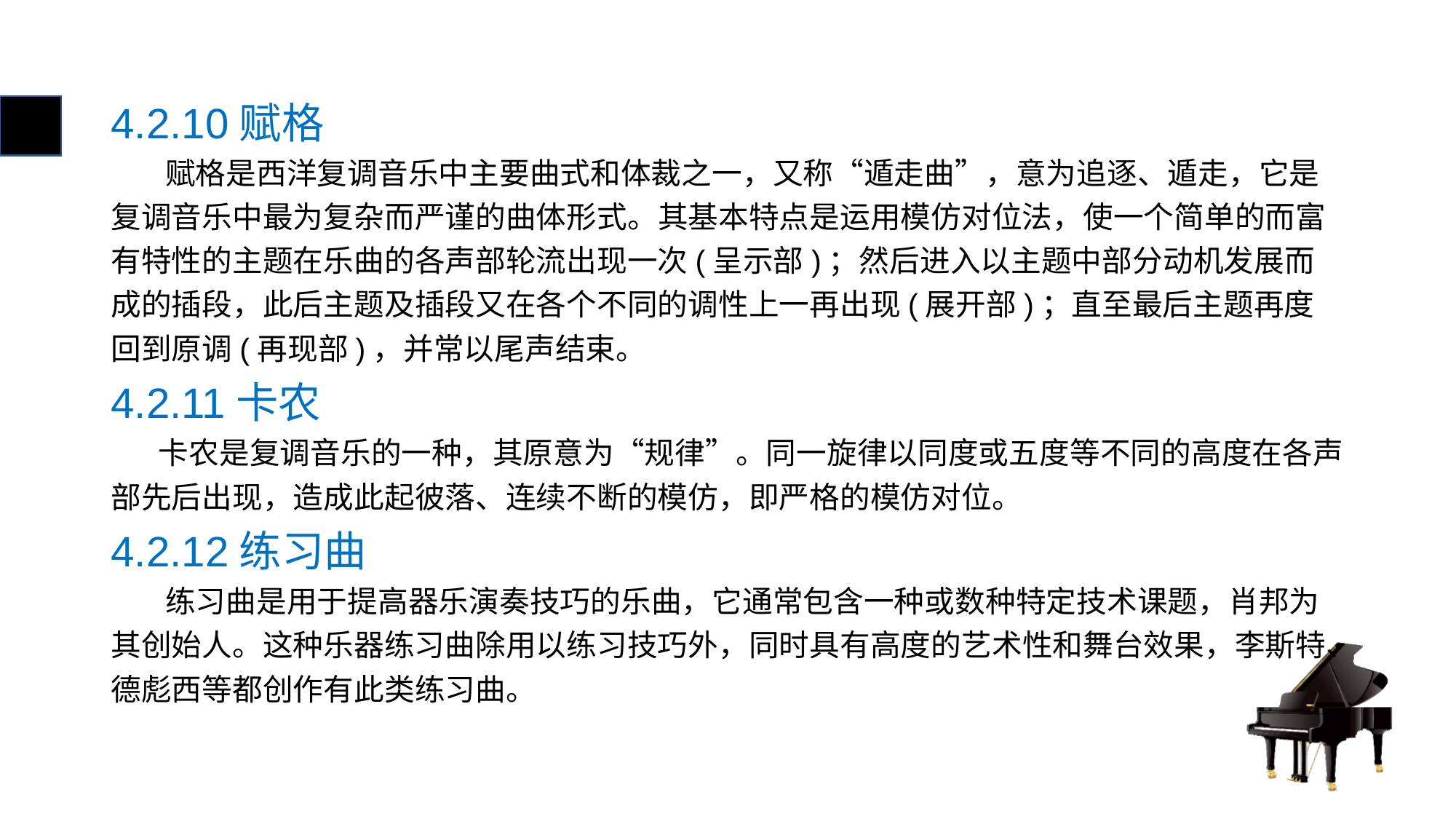

# 4.2.10赋格
       赋格是西洋复调音乐中主要曲式和体裁之一，又称“遁走曲”，意为追逐、遁走，它是复调音乐中最为复杂而严谨的曲体形式。其基本特点是运用模仿对位法，使一个简单的而富有特性的主题在乐曲的各声部轮流出现一次(呈示部)；然后进入以主题中部分动机发展而成的插段，此后主题及插段又在各个不同的调性上一再出现(展开部)；直至最后主题再度回到原调(再现部)，并常以尾声结束。
4.2.11卡农
      卡农是复调音乐的一种，其原意为“规律”。同一旋律以同度或五度等不同的高度在各声部先后出现，造成此起彼落、连续不断的模仿，即严格的模仿对位。
4.2.12练习曲
       练习曲是用于提高器乐演奏技巧的乐曲，它通常包含一种或数种特定技术课题，肖邦为其创始人。这种乐器练习曲除用以练习技巧外，同时具有高度的艺术性和舞台效果，李斯特、德彪西等都创作有此类练习曲。